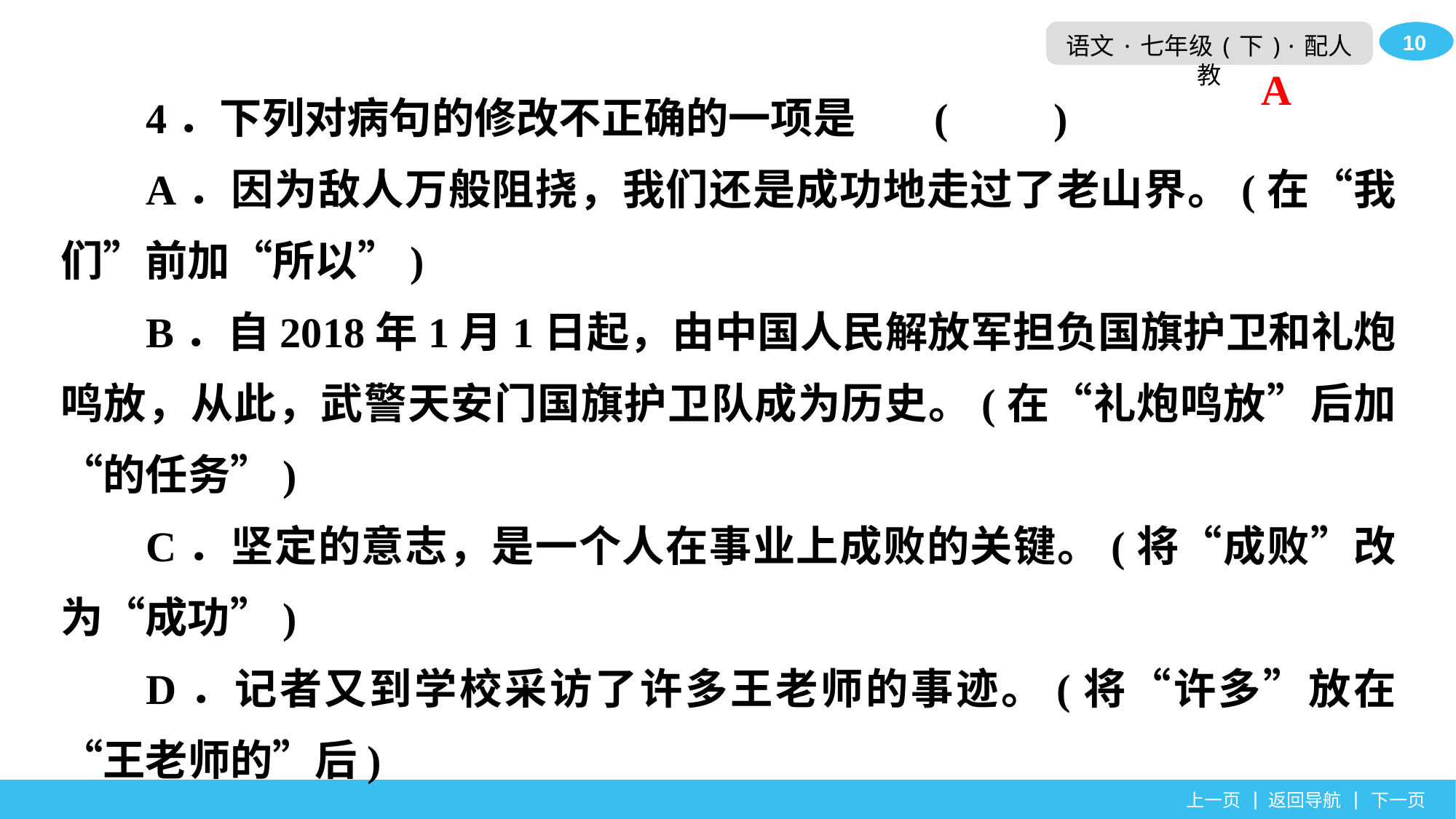

4．下列对病句的修改不正确的一项是	(　　)
A．因为敌人万般阻挠，我们还是成功地走过了老山界。(在“我们”前加“所以”)
B．自2018年1月1日起，由中国人民解放军担负国旗护卫和礼炮鸣放，从此，武警天安门国旗护卫队成为历史。(在“礼炮鸣放”后加“的任务”)
C．坚定的意志，是一个人在事业上成败的关键。(将“成败”改为“成功”)
D．记者又到学校采访了许多王老师的事迹。(将“许多”放在“王老师的”后)
A